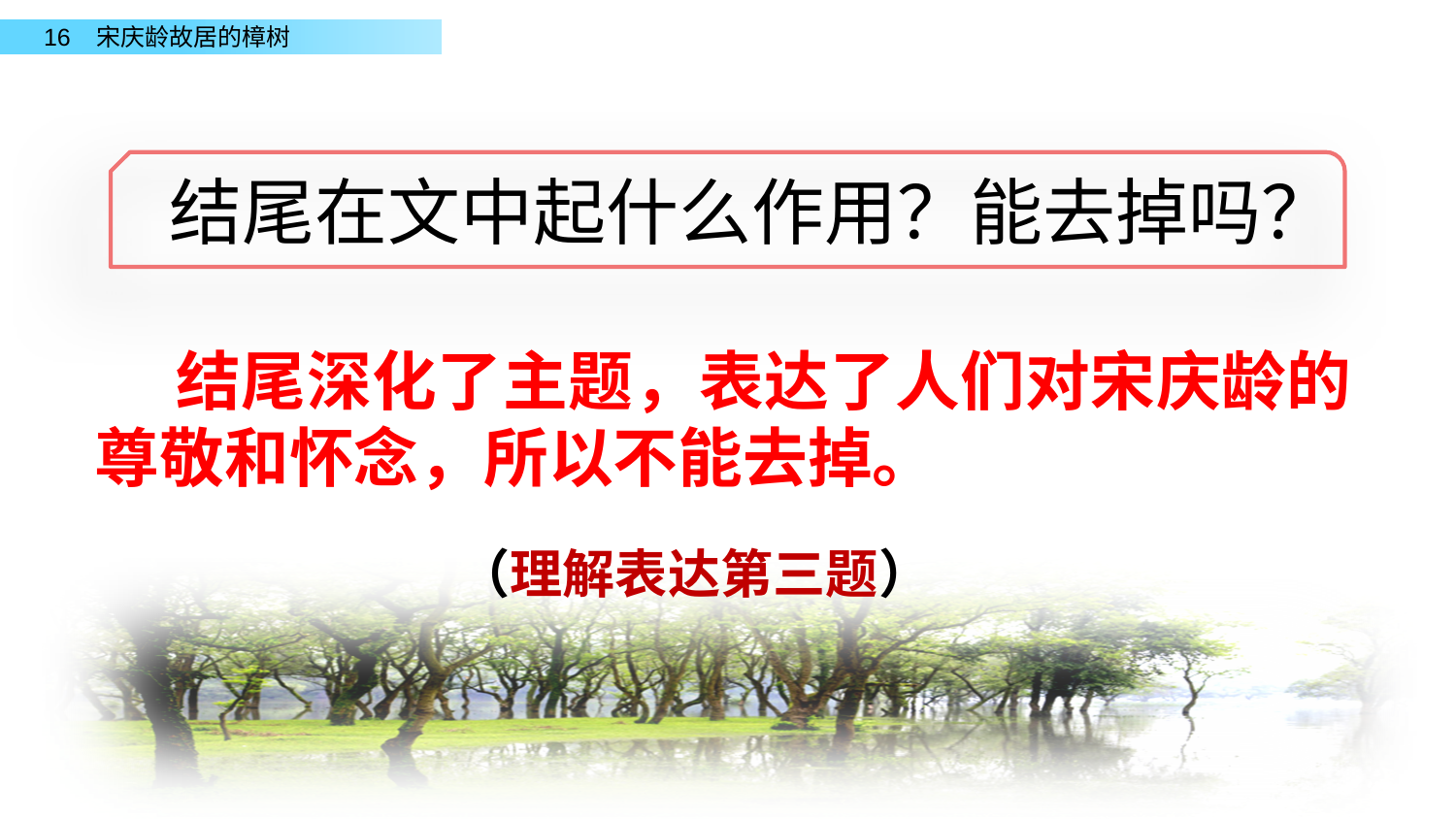

结尾在文中起什么作用？能去掉吗？
     结尾深化了主题，表达了人们对宋庆龄的尊敬和怀念，所以不能去掉。
（理解表达第三题）